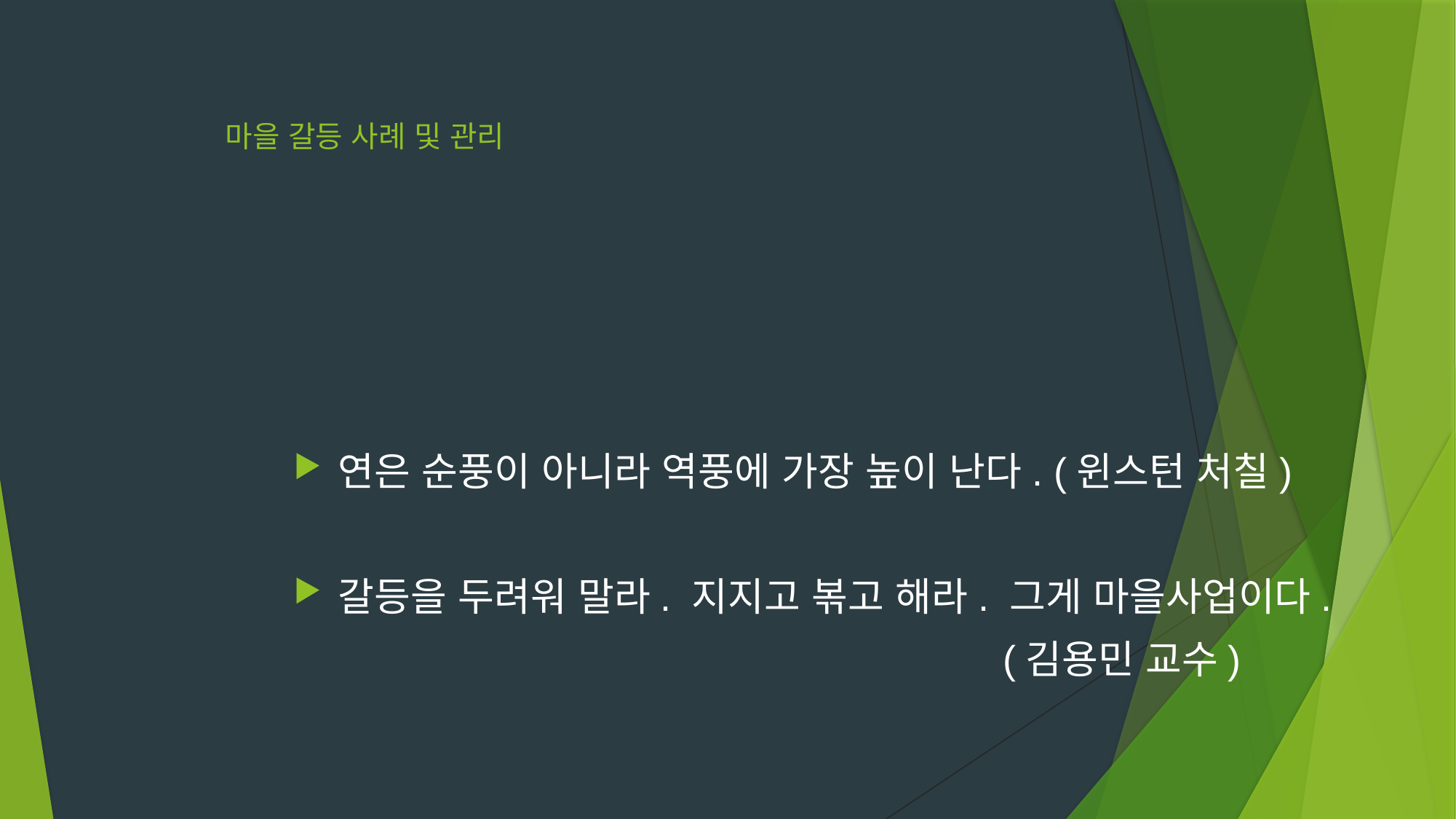

# 마을 갈등 사례 및 관리

연은 순풍이 아니라 역풍에 가장 높이 난다. (윈스턴 처칠)

갈등을 두려워 말라. 지지고 볶고 해라. 그게 마을사업이다.
                                                                 (김용민 교수)